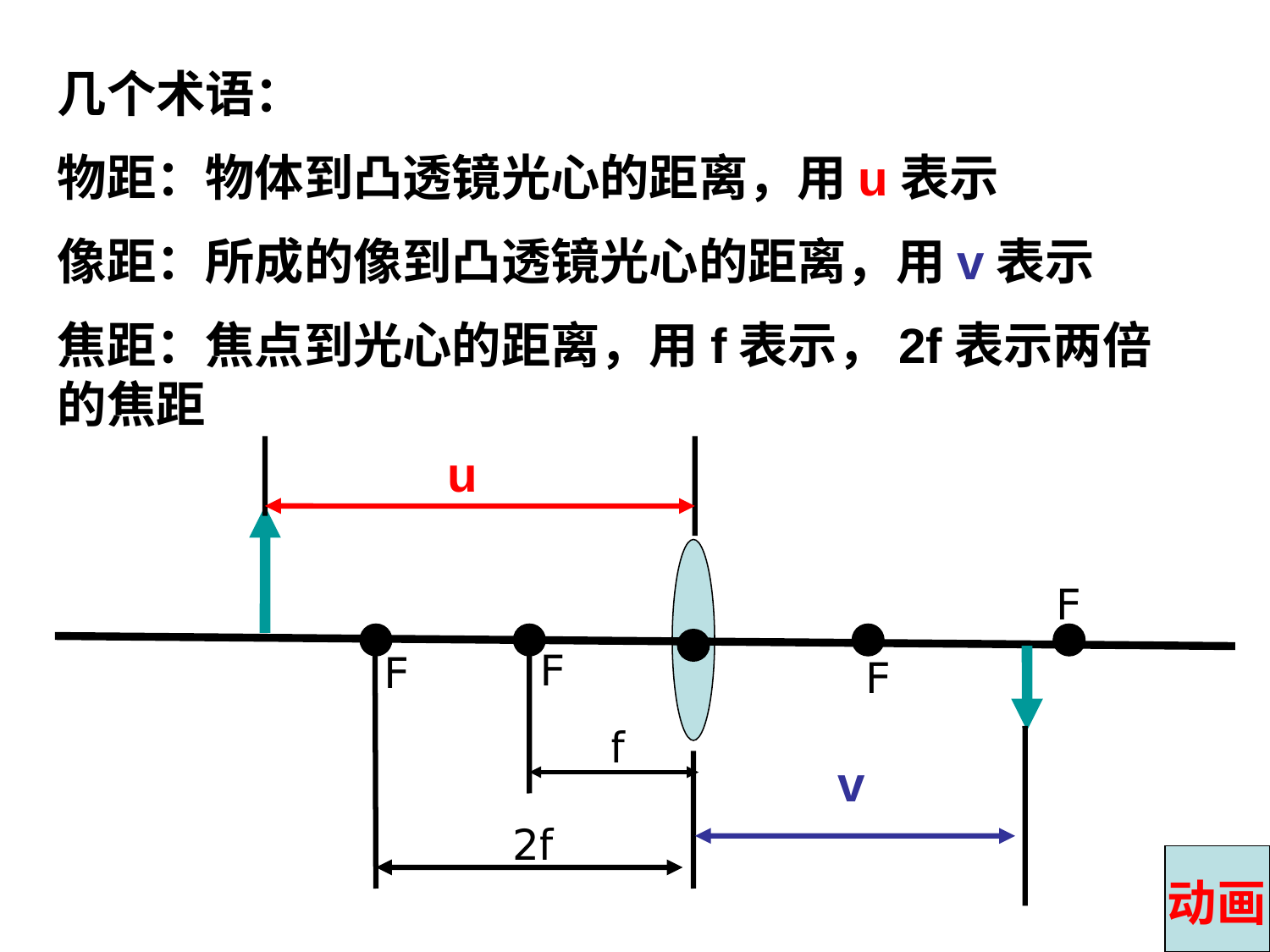

几个术语：
物距：物体到凸透镜光心的距离，用u表示
像距：所成的像到凸透镜光心的距离，用v表示
焦距：焦点到光心的距离，用f表示，2f表示两倍的焦距

u

F

F
F
F

f

v

2f

动画